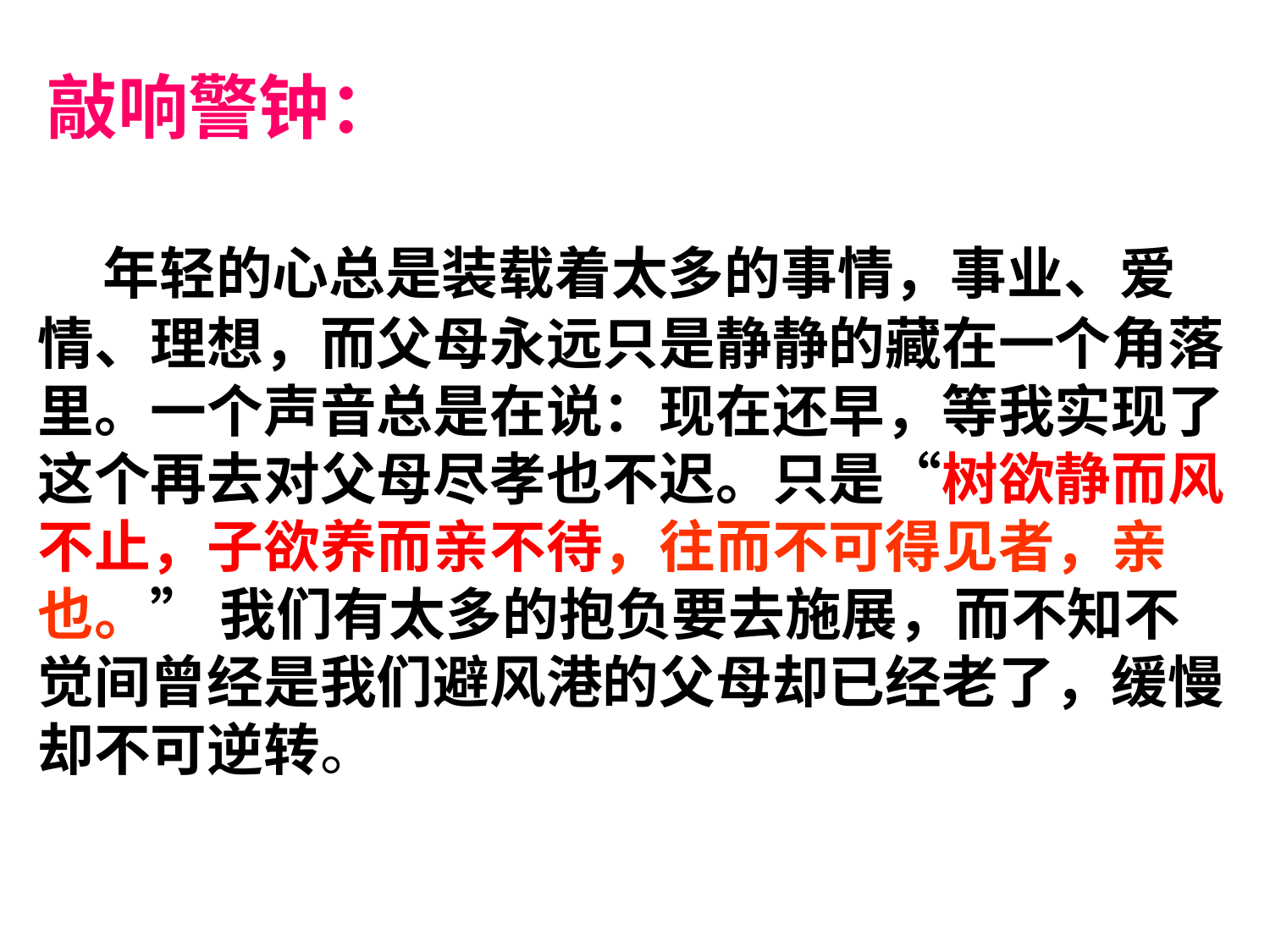

敲响警钟：
# 年轻的心总是装载着太多的事情，事业、爱情、理想，而父母永远只是静静的藏在一个角落里。一个声音总是在说：现在还早，等我实现了这个再去对父母尽孝也不迟。只是“树欲静而风不止，子欲养而亲不待，往而不可得见者，亲也。” 我们有太多的抱负要去施展，而不知不觉间曾经是我们避风港的父母却已经老了，缓慢却不可逆转。